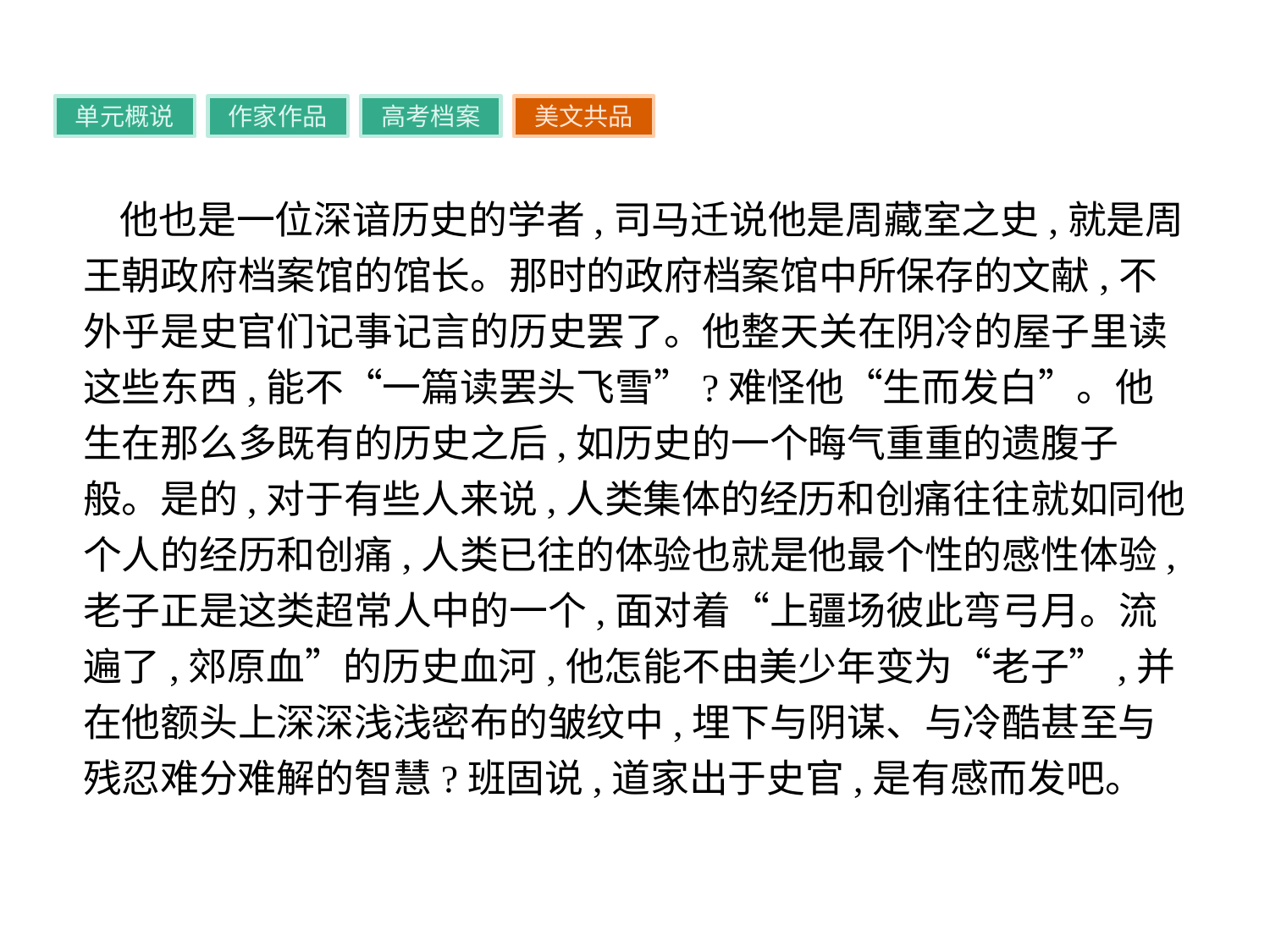

单元概说
作家作品
高考档案
美文共品
他也是一位深谙历史的学者,司马迁说他是周藏室之史,就是周王朝政府档案馆的馆长。那时的政府档案馆中所保存的文献,不外乎是史官们记事记言的历史罢了。他整天关在阴冷的屋子里读这些东西,能不“一篇读罢头飞雪”?难怪他“生而发白”。他生在那么多既有的历史之后,如历史的一个晦气重重的遗腹子般。是的,对于有些人来说,人类集体的经历和创痛往往就如同他个人的经历和创痛,人类已往的体验也就是他最个性的感性体验,老子正是这类超常人中的一个,面对着“上疆场彼此弯弓月。流遍了,郊原血”的历史血河,他怎能不由美少年变为“老子”,并在他额头上深深浅浅密布的皱纹中,埋下与阴谋、与冷酷甚至与残忍难分难解的智慧?班固说,道家出于史官,是有感而发吧。